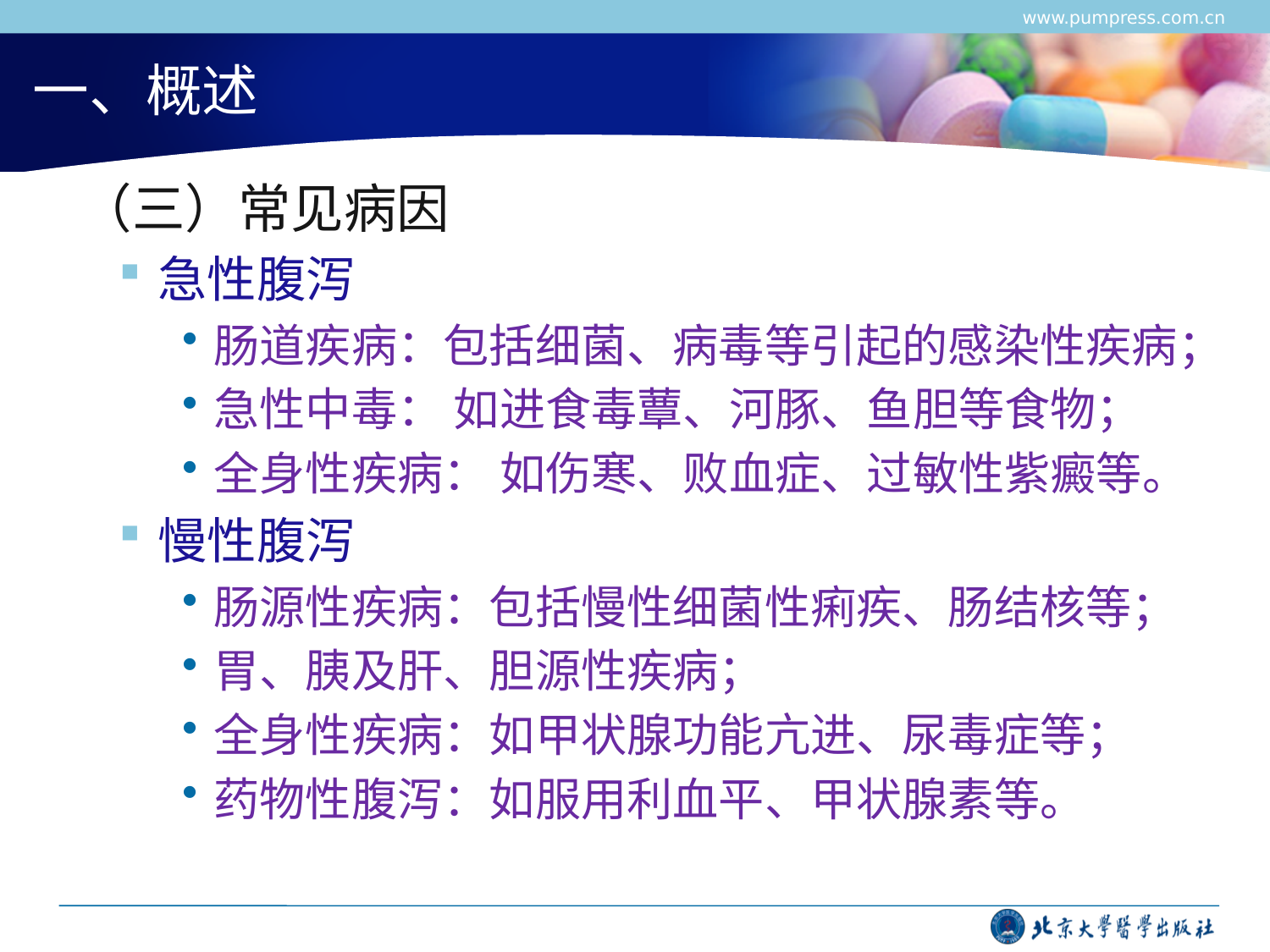

www.pumpress.com.cn
# 一、概述
 （三）常见病因
急性腹泻
肠道疾病：包括细菌、病毒等引起的感染性疾病；
急性中毒： 如进食毒蕈、河豚、鱼胆等食物；
全身性疾病： 如伤寒、败血症、过敏性紫癜等。
慢性腹泻
肠源性疾病：包括慢性细菌性痢疾、肠结核等；
胃、胰及肝、胆源性疾病；
全身性疾病：如甲状腺功能亢进、尿毒症等；
药物性腹泻：如服用利血平、甲状腺素等。